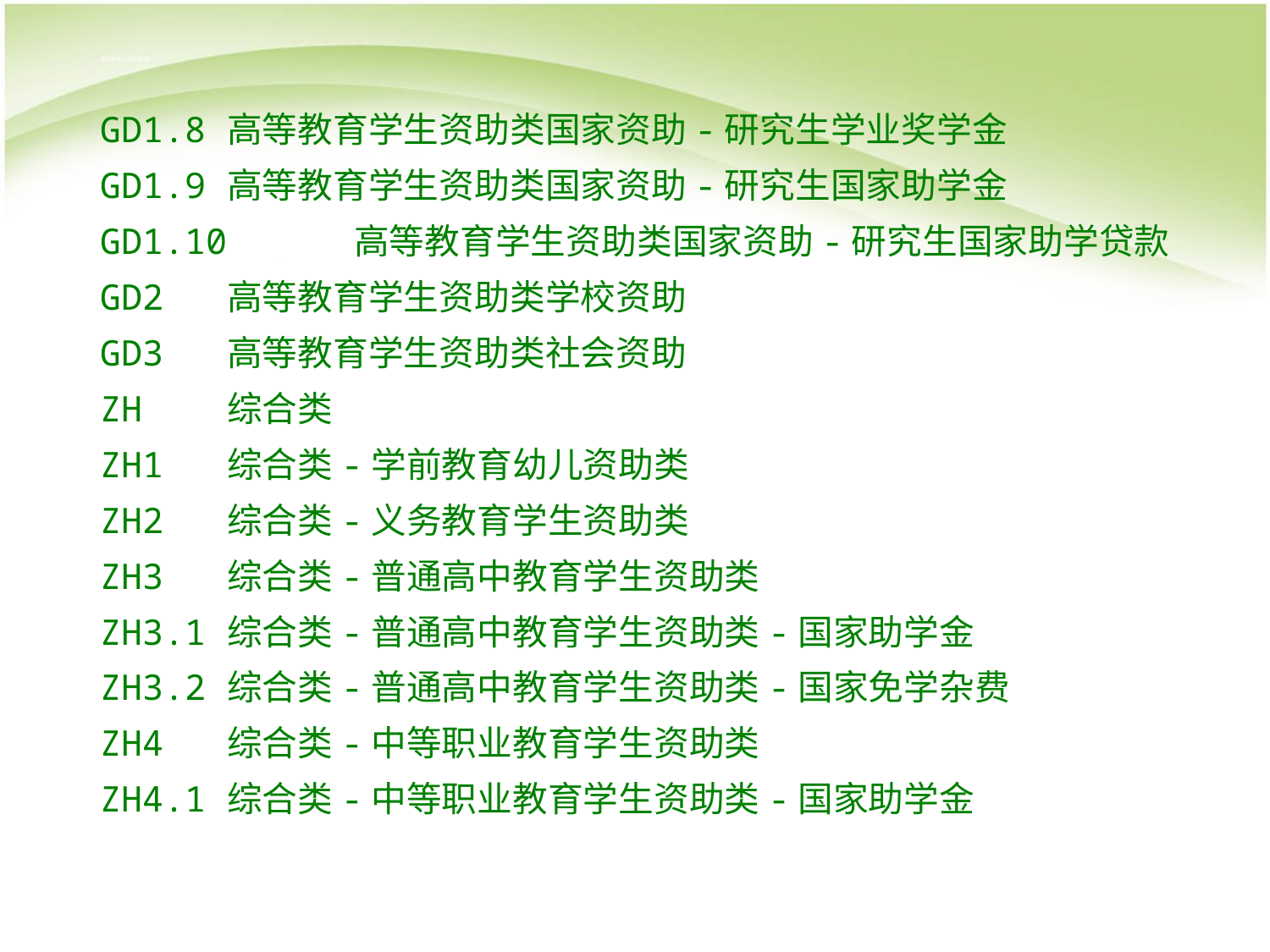

请在此输入您的标题
GD1.8	高等教育学生资助类国家资助-研究生学业奖学金
GD1.9	高等教育学生资助类国家资助-研究生国家助学金
GD1.10	高等教育学生资助类国家资助-研究生国家助学贷款
GD2	高等教育学生资助类学校资助
GD3	高等教育学生资助类社会资助
ZH	综合类
ZH1	综合类-学前教育幼儿资助类
ZH2	综合类-义务教育学生资助类
ZH3	综合类-普通高中教育学生资助类
ZH3.1	综合类-普通高中教育学生资助类-国家助学金
ZH3.2	综合类-普通高中教育学生资助类-国家免学杂费
ZH4	综合类-中等职业教育学生资助类
ZH4.1	综合类-中等职业教育学生资助类-国家助学金